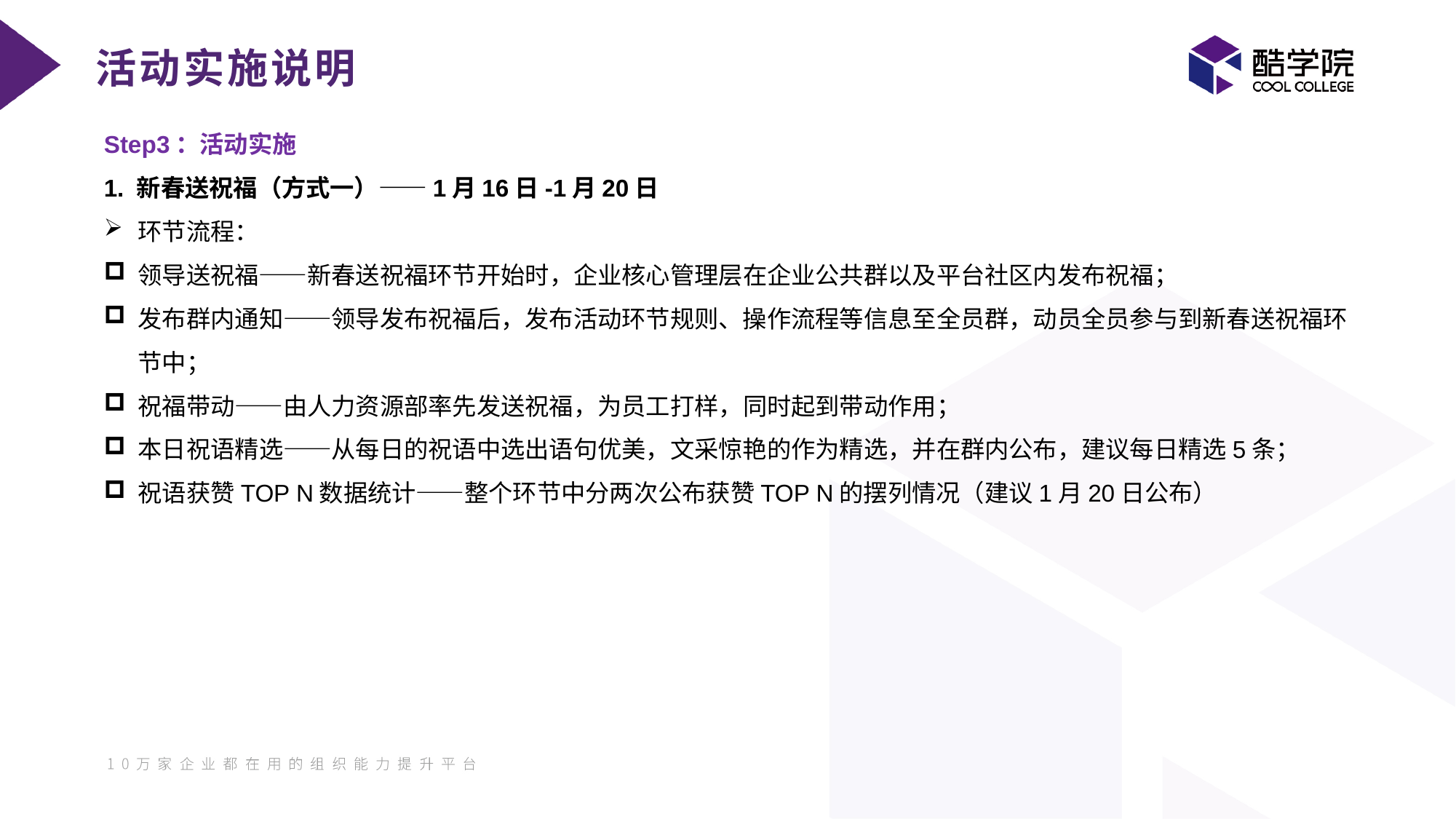

活动实施说明
Step3：活动实施
1. 新春送祝福（方式一）——1月16日-1月20日
环节流程：
领导送祝福——新春送祝福环节开始时，企业核心管理层在企业公共群以及平台社区内发布祝福；
发布群内通知——领导发布祝福后，发布活动环节规则、操作流程等信息至全员群，动员全员参与到新春送祝福环节中；
祝福带动——由人力资源部率先发送祝福，为员工打样，同时起到带动作用；
本日祝语精选——从每日的祝语中选出语句优美，文采惊艳的作为精选，并在群内公布，建议每日精选5条；
祝语获赞TOP N数据统计——整个环节中分两次公布获赞TOP N的摆列情况（建议1月20日公布）